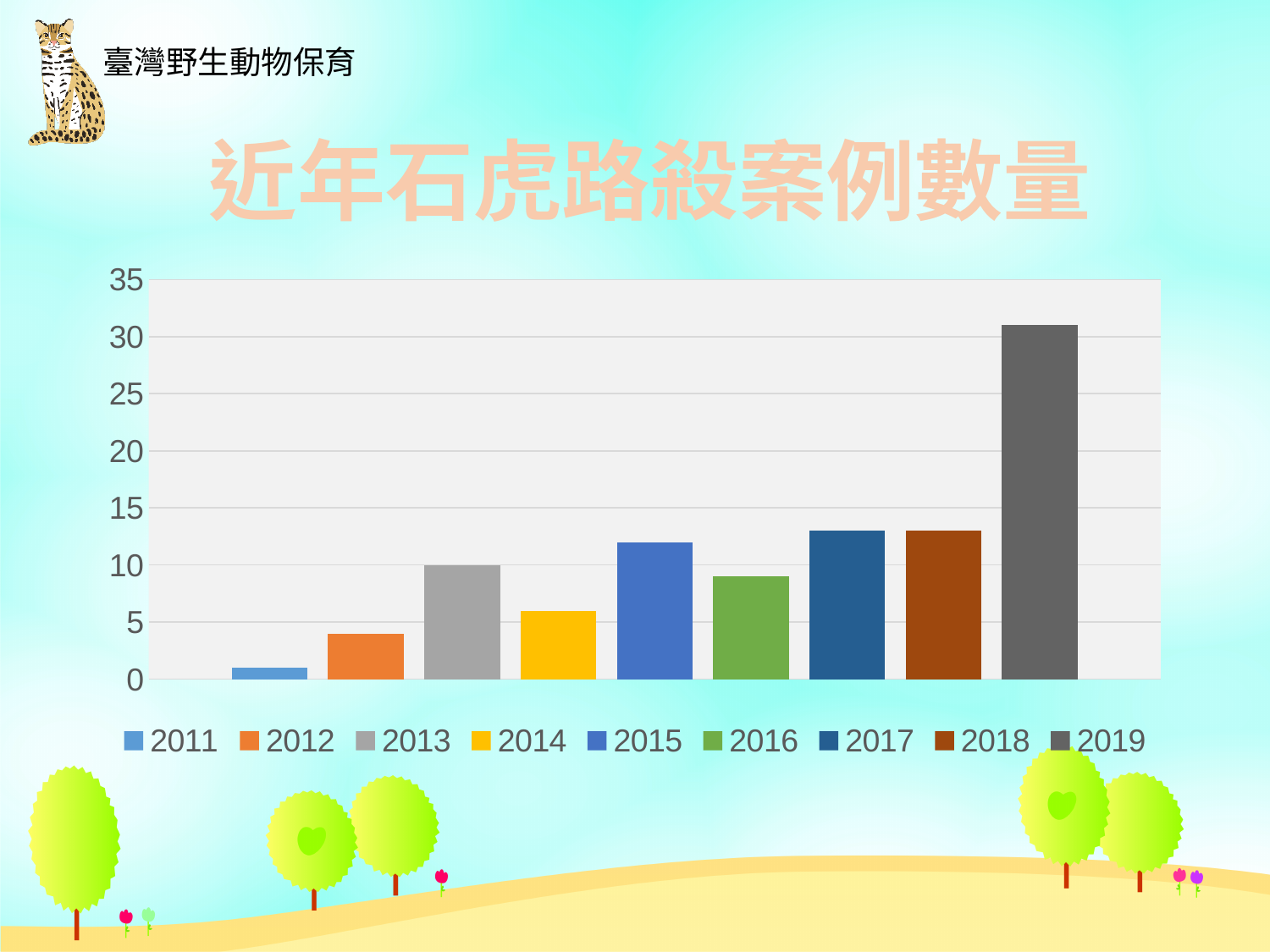

近年石虎路殺案例數量

### Chart

| Category | 2011 | 2012 | 2013 | 2014 | 2015 | 2016 | 2017 | 2018 | 2019 |
|---|---|---|---|---|---|---|---|---|---|